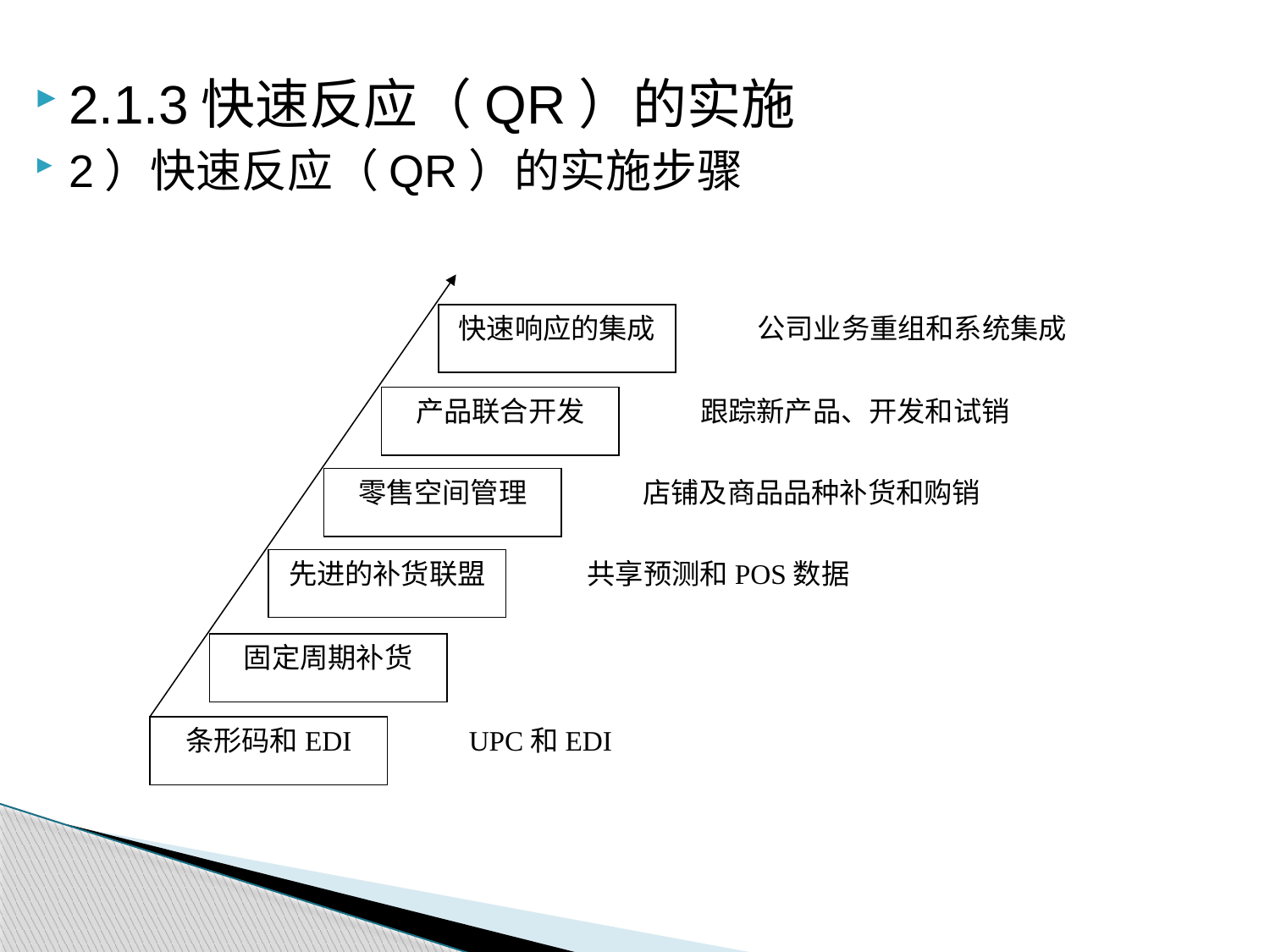

2.1.3快速反应（QR）的实施
2）快速反应（QR）的实施步骤

快速响应的集成
产品联合开发
零售空间管理
先进的补货联盟
固定周期补货
条形码和EDI
公司业务重组和系统集成
跟踪新产品、开发和试销
店铺及商品品种补货和购销
共享预测和POS数据

UPC和EDI